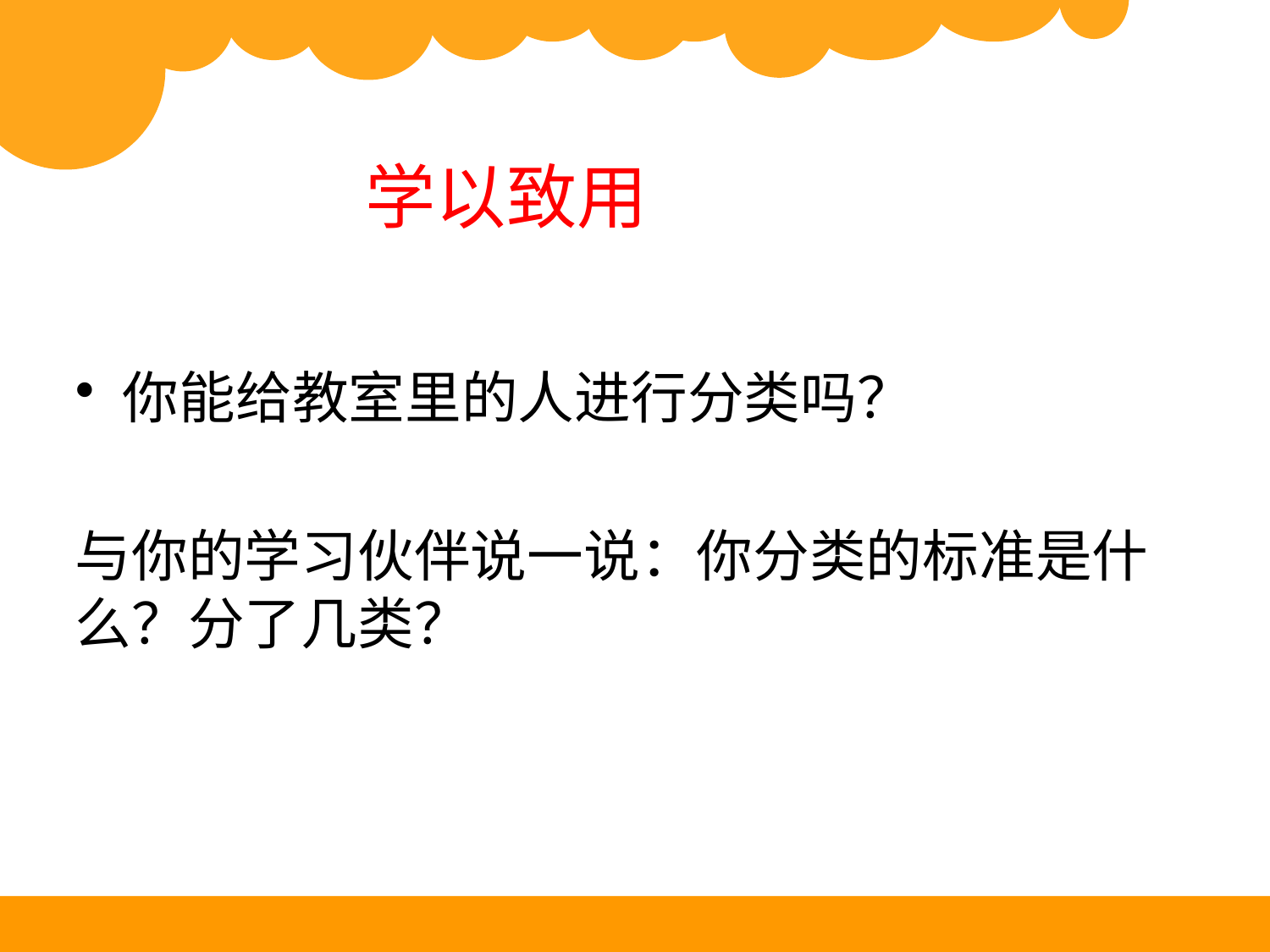

# 学以致用
你能给教室里的人进行分类吗？

与你的学习伙伴说一说：你分类的标准是什么？分了几类？